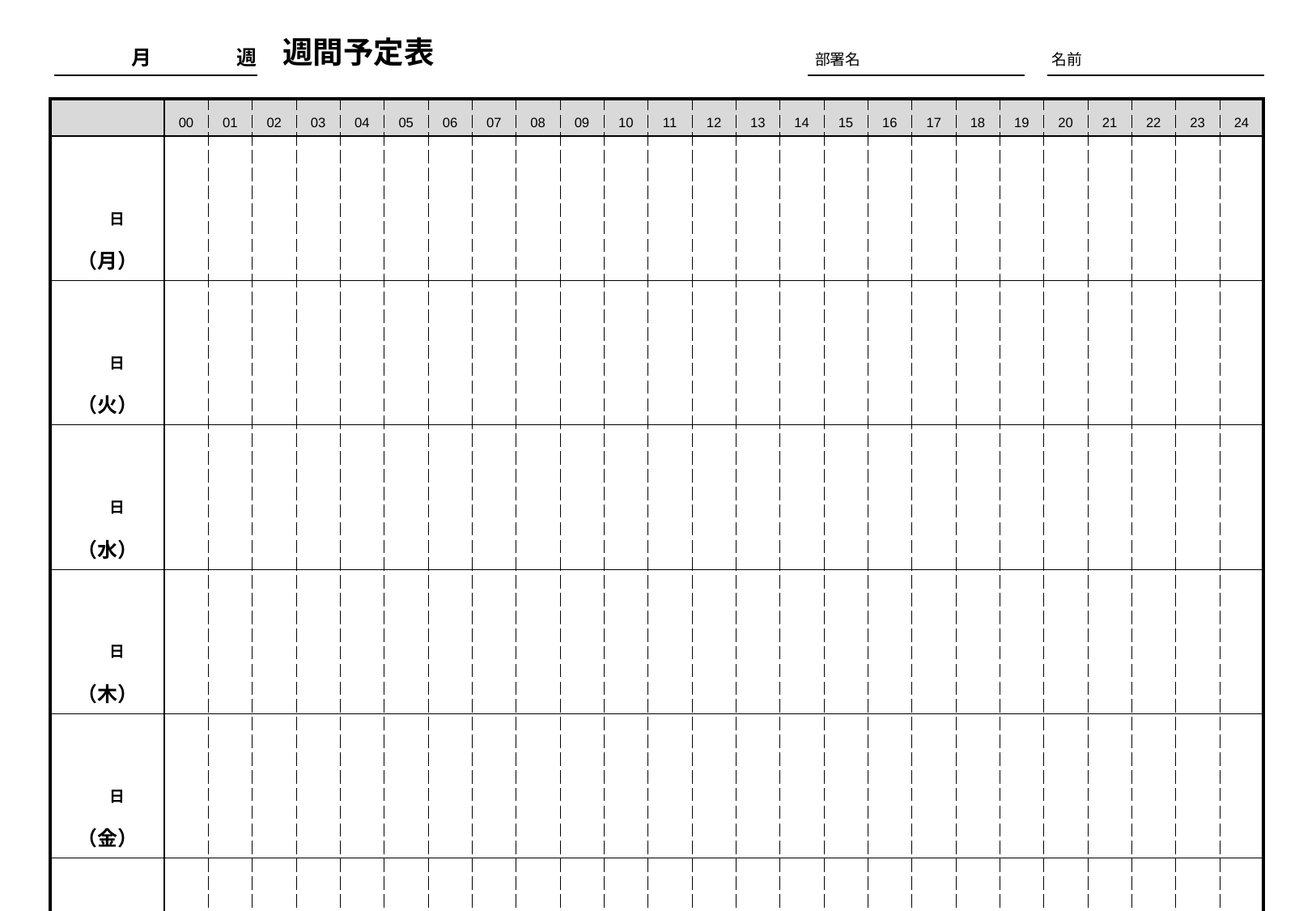

週間予定表
月　　　　 週
部署名
名前
|  | 00 | 01 | 02 | 03 | 04 | 05 | 06 | 07 | 08 | 09 | 10 | 11 | 12 | 13 | 14 | 15 | 16 | 17 | 18 | 19 | 20 | 21 | 22 | 23 | 24 |
| --- | --- | --- | --- | --- | --- | --- | --- | --- | --- | --- | --- | --- | --- | --- | --- | --- | --- | --- | --- | --- | --- | --- | --- | --- | --- |
| 日 （月） |  |  |  |  |  |  |  |  |  |  |  |  |  |  |  |  |  |  |  |  |  |  |  |  |  |
| 日 （火） |  |  |  |  |  |  |  |  |  |  |  |  |  |  |  |  |  |  |  |  |  |  |  |  |  |
| 日 （水） |  |  |  |  |  |  |  |  |  |  |  |  |  |  |  |  |  |  |  |  |  |  |  |  |  |
| 日 （木） |  |  |  |  |  |  |  |  |  |  |  |  |  |  |  |  |  |  |  |  |  |  |  |  |  |
| 日 （金） |  |  |  |  |  |  |  |  |  |  |  |  |  |  |  |  |  |  |  |  |  |  |  |  |  |
| 日 （土） |  |  |  |  |  |  |  |  |  |  |  |  |  |  |  |  |  |  |  |  |  |  |  |  |  |
| 日 （日） |  |  |  |  |  |  |  |  |  |  |  |  |  |  |  |  |  |  |  |  |  |  |  |  |  |